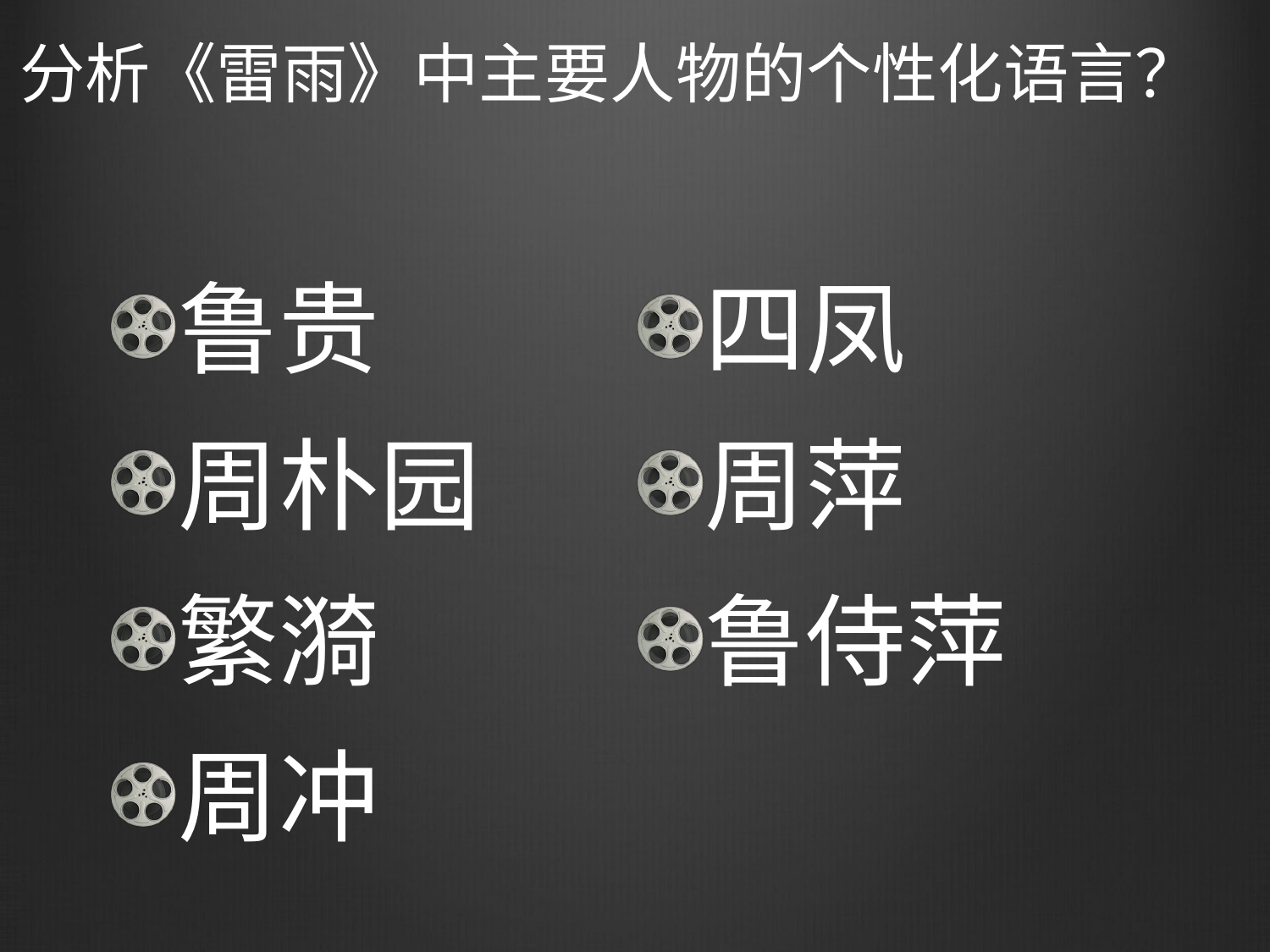

# 分析《雷雨》中主要人物的个性化语言？
鲁贵
周朴园
繁漪
周冲
四凤
周萍
鲁侍萍